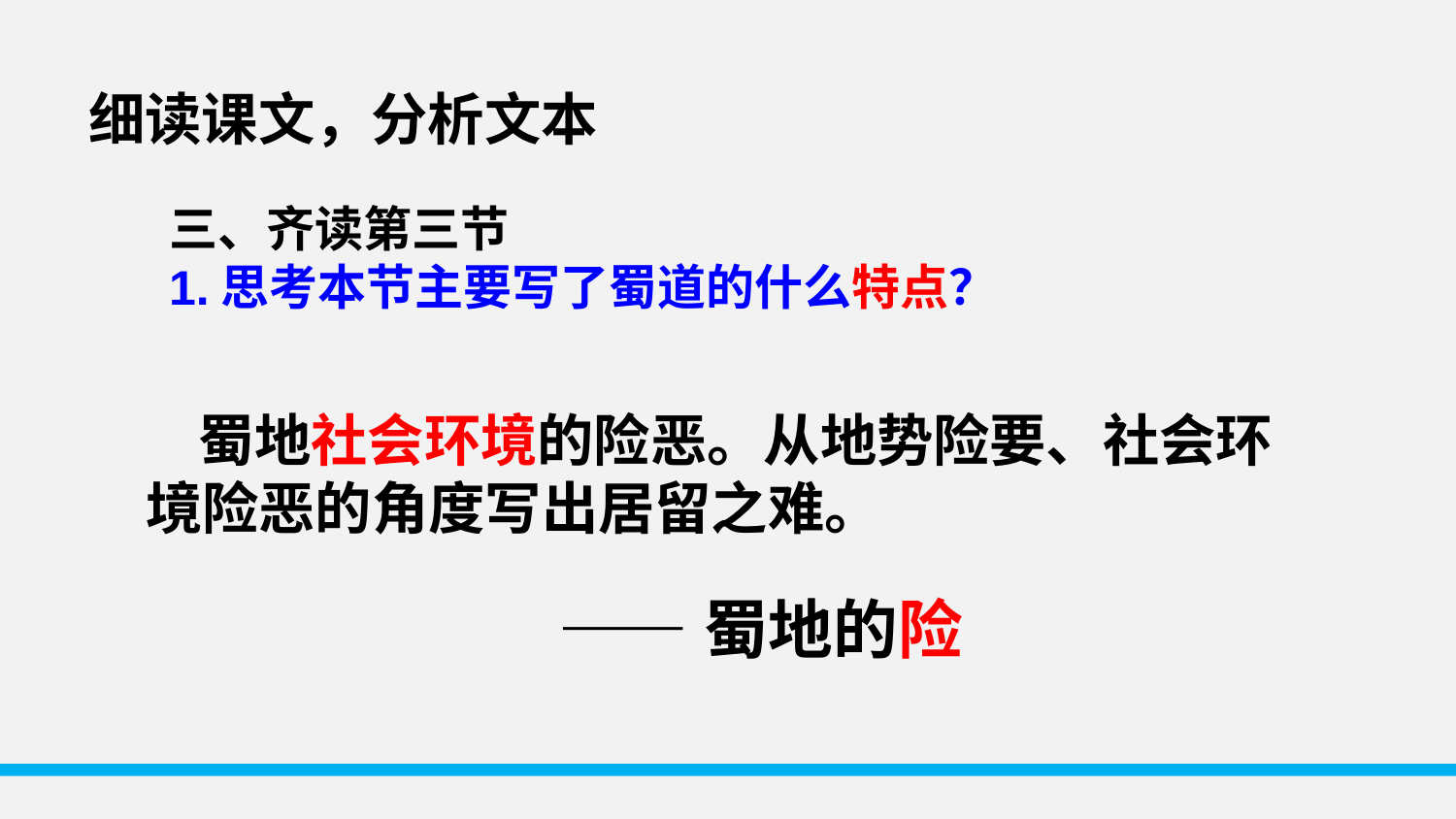

细读课文，分析文本
三、齐读第三节
1.思考本节主要写了蜀道的什么特点？
   蜀地社会环境的险恶。从地势险要、社会环境险恶的角度写出居留之难。
——蜀地的险